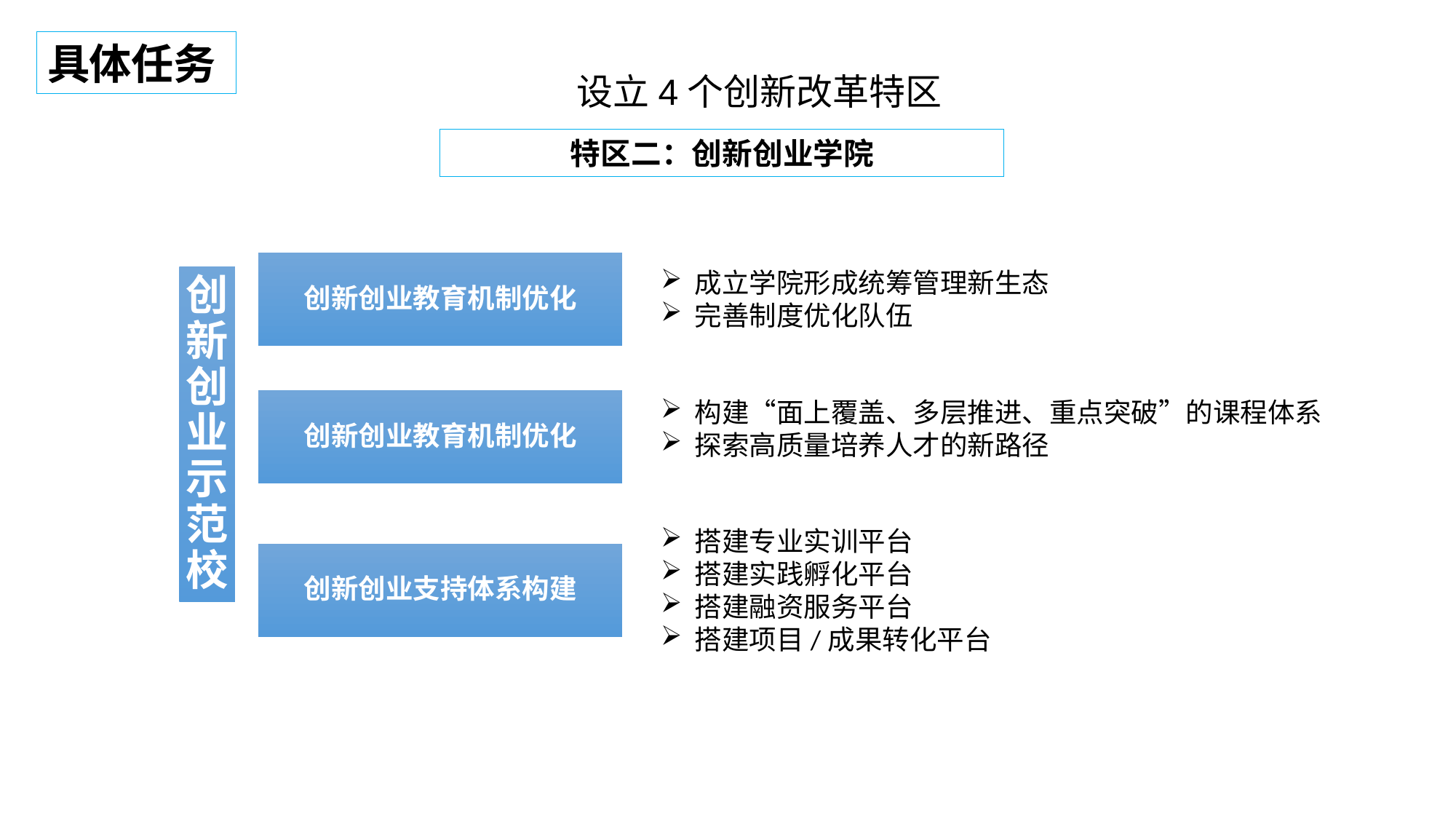

具体任务
设立4个创新改革特区
特区二：创新创业学院
创新创业教育机制优化
成立学院形成统筹管理新生态
完善制度优化队伍
创新创业示范校
创新创业教育机制优化
构建“面上覆盖、多层推进、重点突破”的课程体系
探索高质量培养人才的新路径
搭建专业实训平台
搭建实践孵化平台
搭建融资服务平台
搭建项目/成果转化平台
创新创业支持体系构建